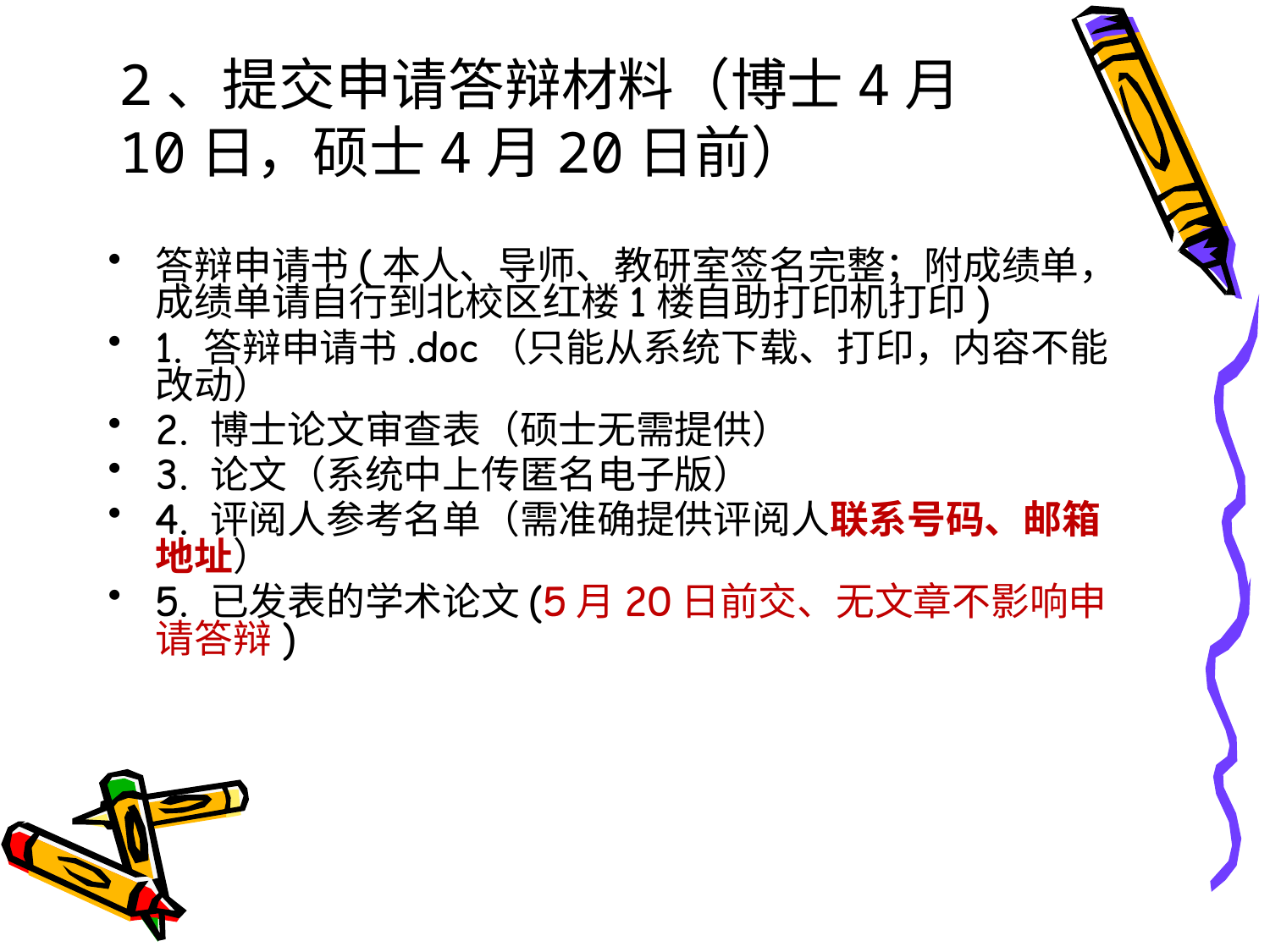

# 2、提交申请答辩材料（博士4月10日，硕士4月20日前）
答辩申请书(本人、导师、教研室签名完整；附成绩单，成绩单请自行到北校区红楼1楼自助打印机打印)
1. 答辩申请书.doc（只能从系统下载、打印，内容不能改动）
2. 博士论文审查表（硕士无需提供）
3. 论文（系统中上传匿名电子版）
4. 评阅人参考名单（需准确提供评阅人联系号码、邮箱地址）
5. 已发表的学术论文(5月20日前交、无文章不影响申请答辩)